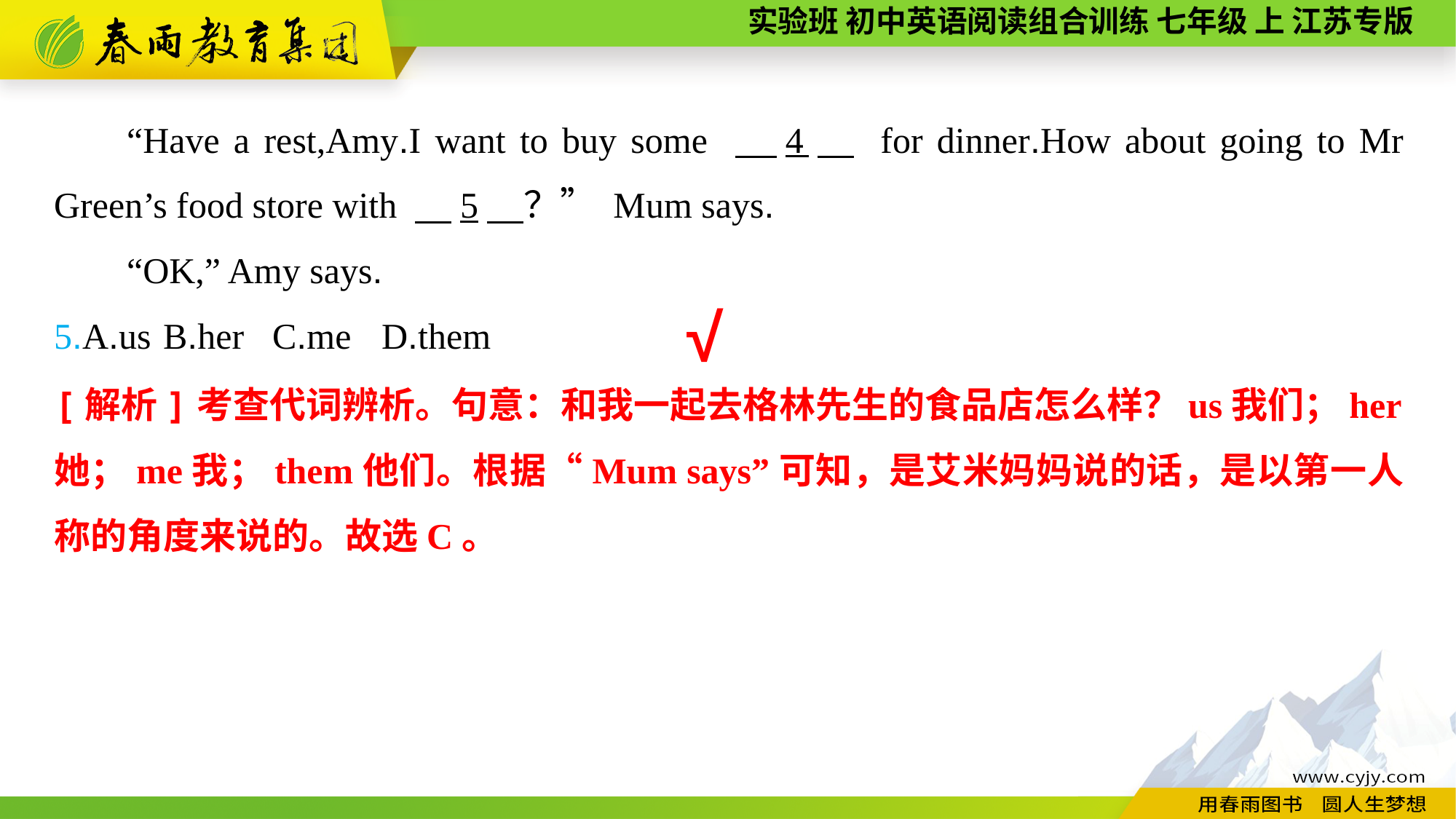

“Have a rest,Amy.I want to buy some 　4　 for dinner.How about going to Mr Green’s food store with 　5　？” Mum says.
“OK,” Amy says.
5.A.us	B.her	C.me	D.them
√
[解析]考查代词辨析。句意：和我一起去格林先生的食品店怎么样？us我们；her她；me我；them他们。根据“Mum says”可知，是艾米妈妈说的话，是以第一人称的角度来说的。故选C。